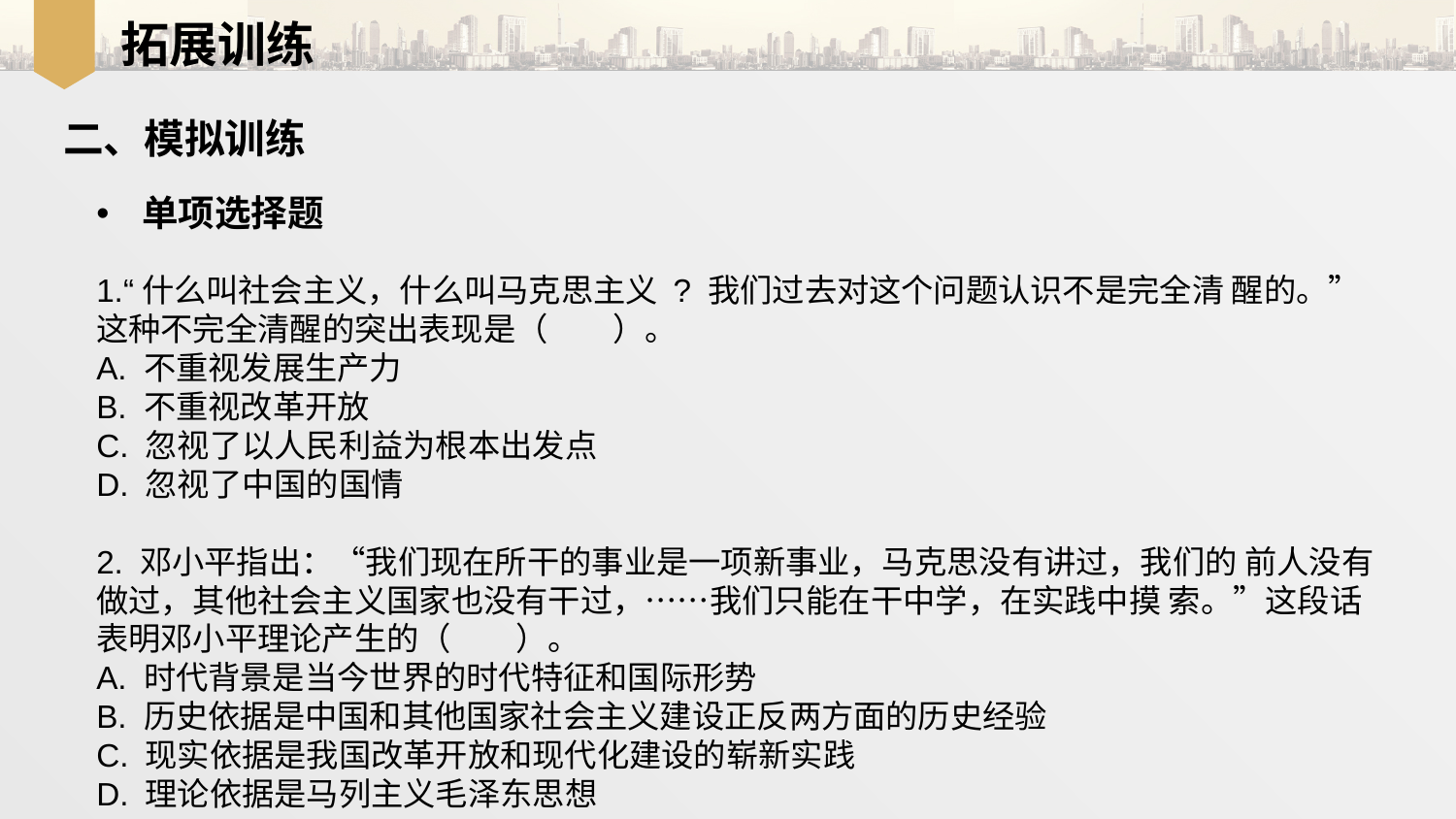

拓展训练
二、模拟训练
单项选择题
1.“什么叫社会主义，什么叫马克思主义 ? 我们过去对这个问题认识不是完全清 醒的。”这种不完全清醒的突出表现是（　　）。
A. 不重视发展生产力
B. 不重视改革开放
C. 忽视了以人民利益为根本出发点
D. 忽视了中国的国情

2. 邓小平指出：“我们现在所干的事业是一项新事业，马克思没有讲过，我们的 前人没有做过，其他社会主义国家也没有干过，……我们只能在干中学，在实践中摸 索。”这段话表明邓小平理论产生的（　　）。
A. 时代背景是当今世界的时代特征和国际形势
B. 历史依据是中国和其他国家社会主义建设正反两方面的历史经验
C. 现实依据是我国改革开放和现代化建设的崭新实践
D. 理论依据是马列主义毛泽东思想